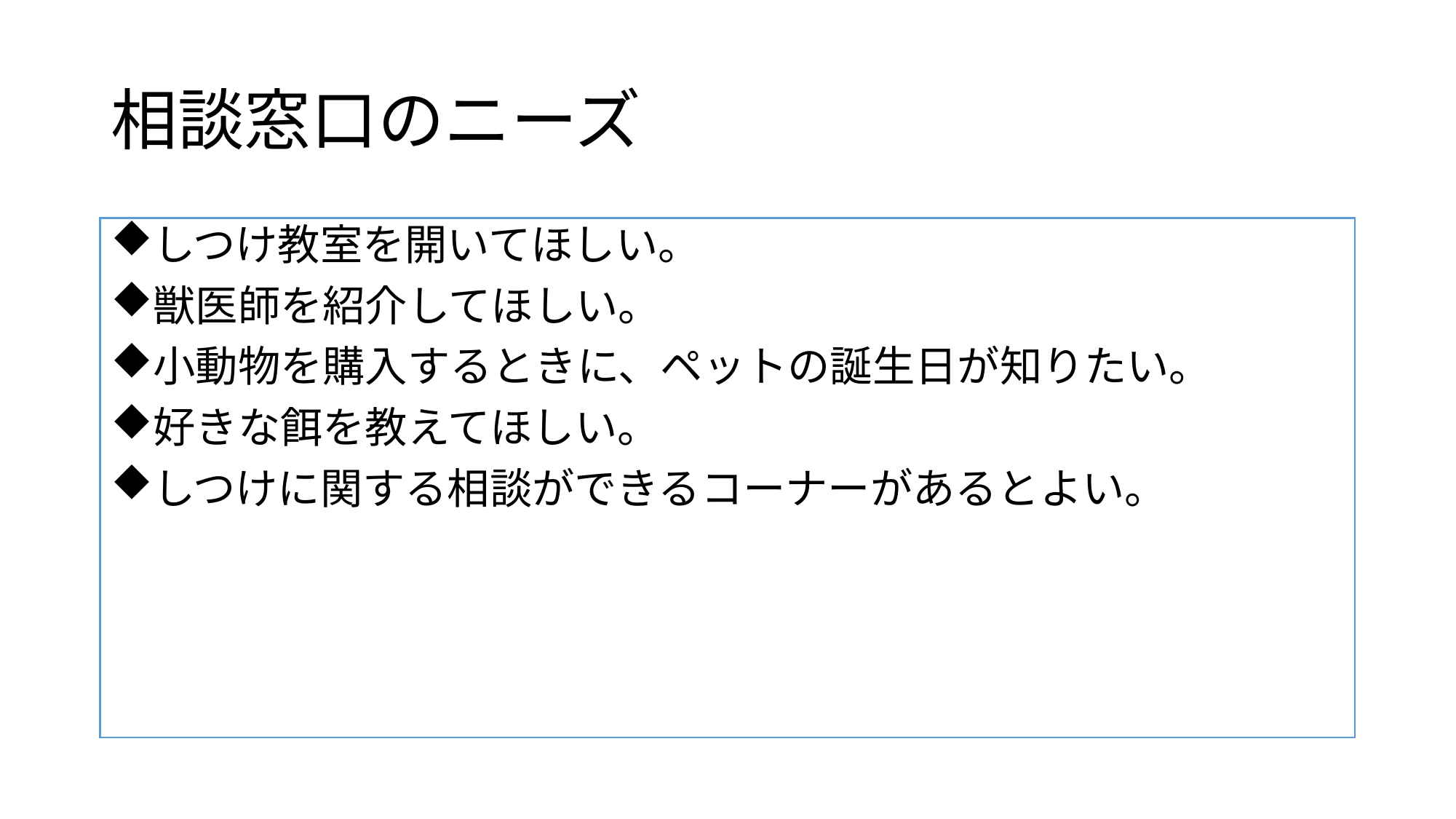

# 相談窓口のニーズ
しつけ教室を開いてほしい。
獣医師を紹介してほしい。
小動物を購入するときに、ペットの誕生日が知りたい。
好きな餌を教えてほしい。
しつけに関する相談ができるコーナーがあるとよい。